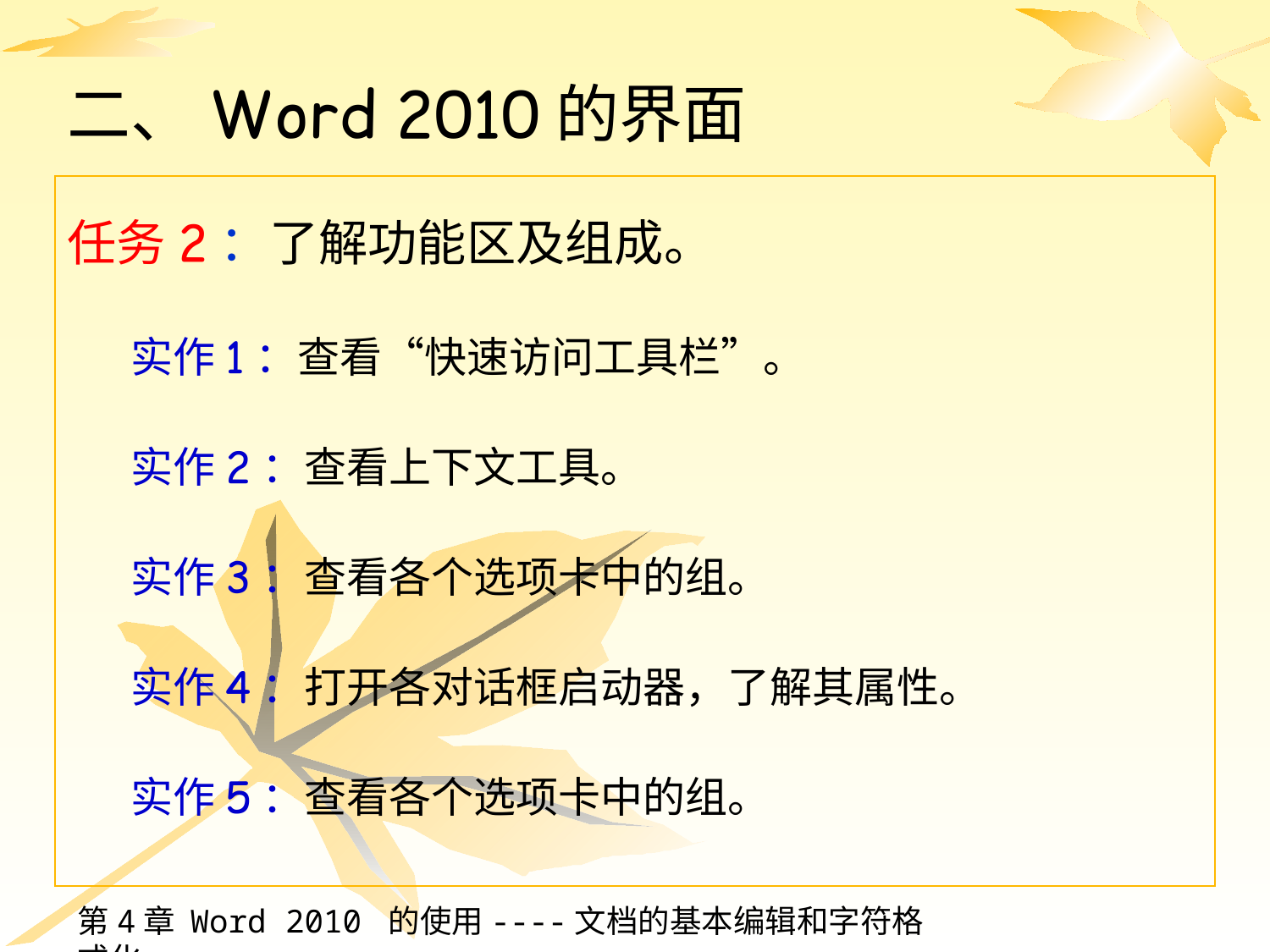

# 二、Word 2010的界面
任务2：了解功能区及组成。
实作1：查看“快速访问工具栏”。
实作2：查看上下文工具。
实作3：查看各个选项卡中的组。
实作4：打开各对话框启动器，了解其属性。
实作5：查看各个选项卡中的组。